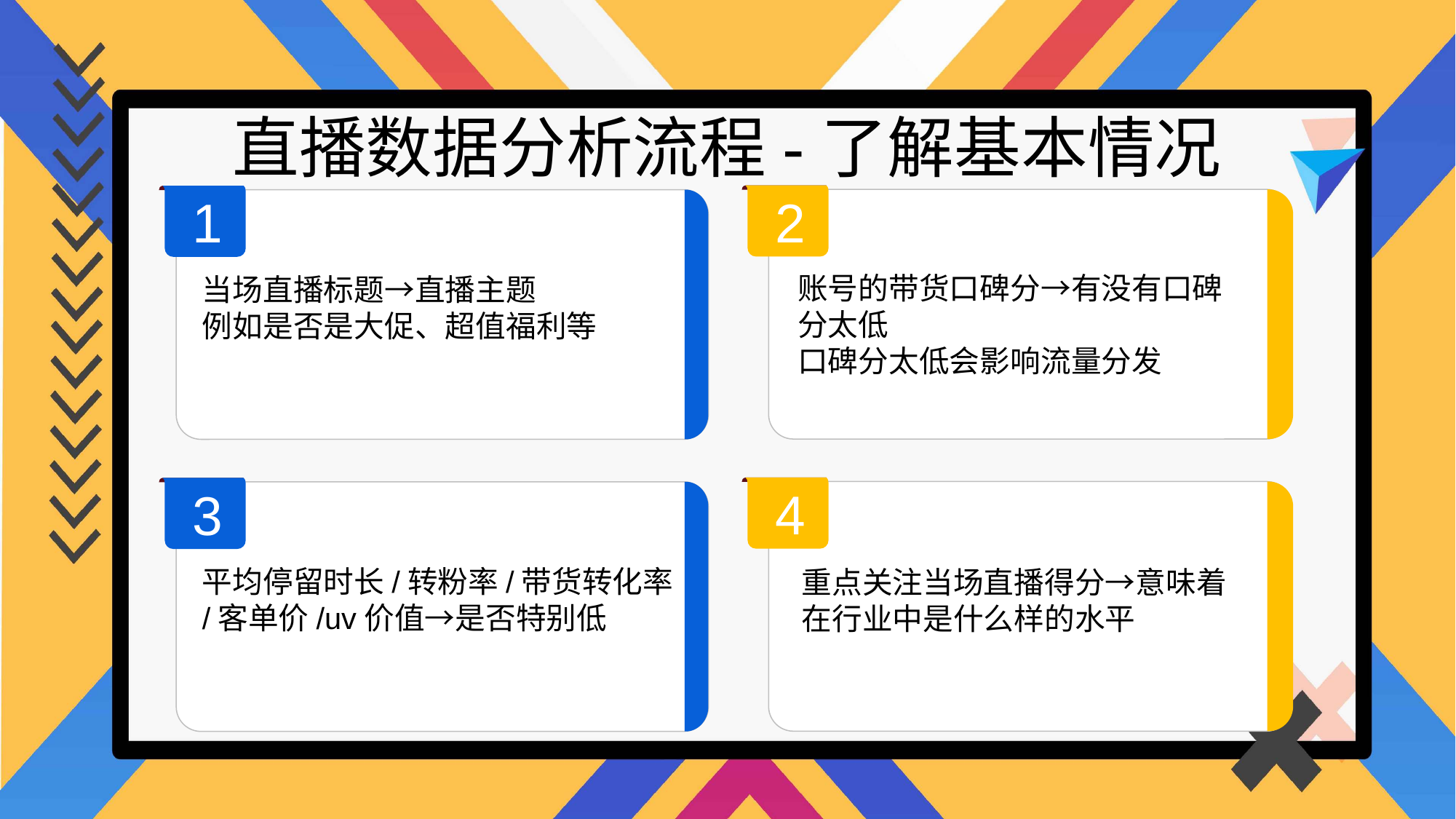

直播数据分析流程-了解基本情况
2
1

账号的带货口碑分→有没有口碑分太低
口碑分太低会影响流量分发
当场直播标题→直播主题
例如是否是大促、超值福利等
4
3

平均停留时长/转粉率/带货转化率/客单价/uv价值→是否特别低
重点关注当场直播得分→意味着在行业中是什么样的水平